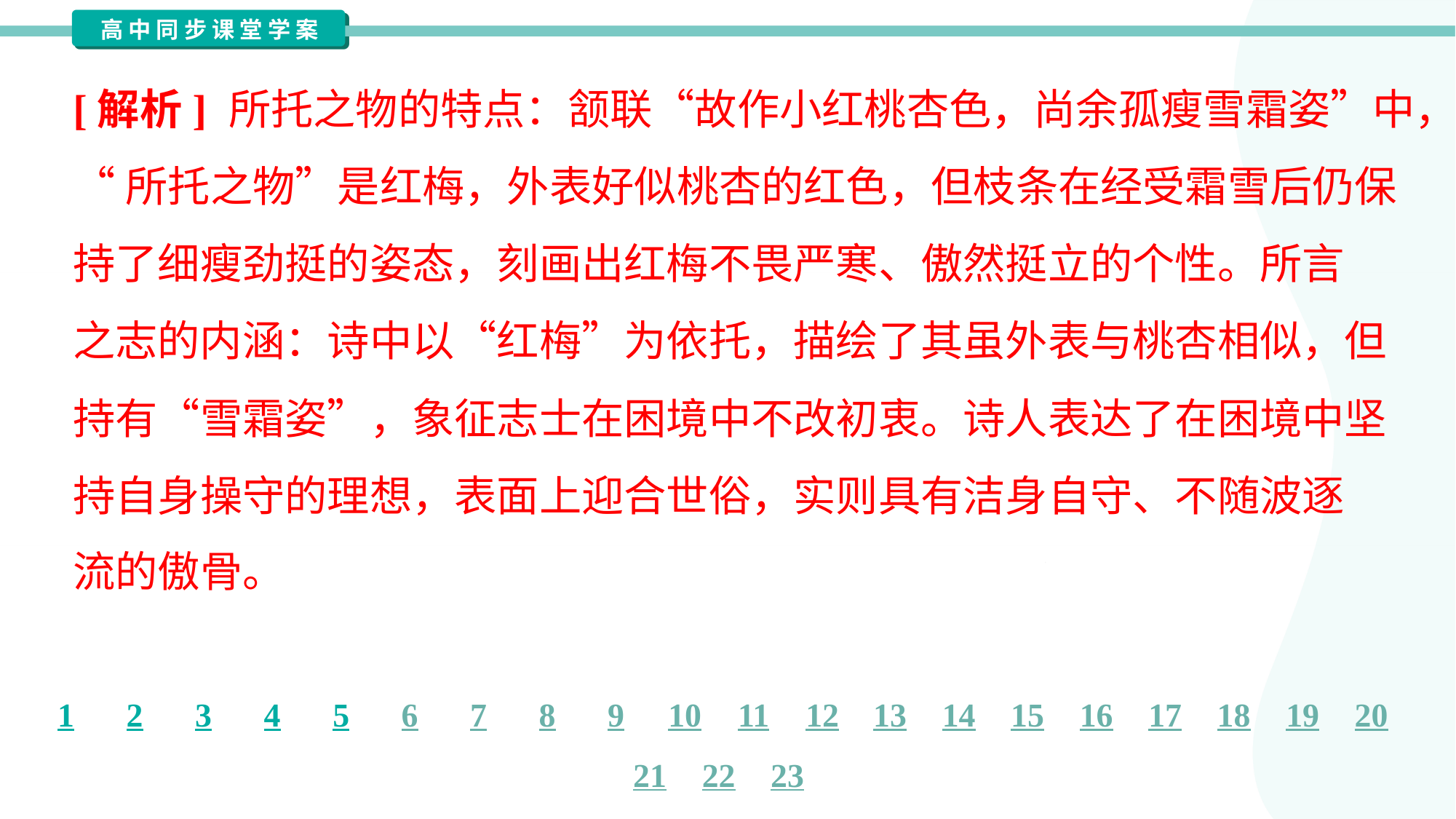

[解析] 所托之物的特点：颔联“故作小红桃杏色，尚余孤瘦雪霜姿”中，
“所托之物”是红梅，外表好似桃杏的红色，但枝条在经受霜雪后仍保
持了细瘦劲挺的姿态，刻画出红梅不畏严寒、傲然挺立的个性。所言
之志的内涵：诗中以“红梅”为依托，描绘了其虽外表与桃杏相似，但
持有“雪霜姿”，象征志士在困境中不改初衷。诗人表达了在困境中坚
持自身操守的理想，表面上迎合世俗，实则具有洁身自守、不随波逐
流的傲骨。